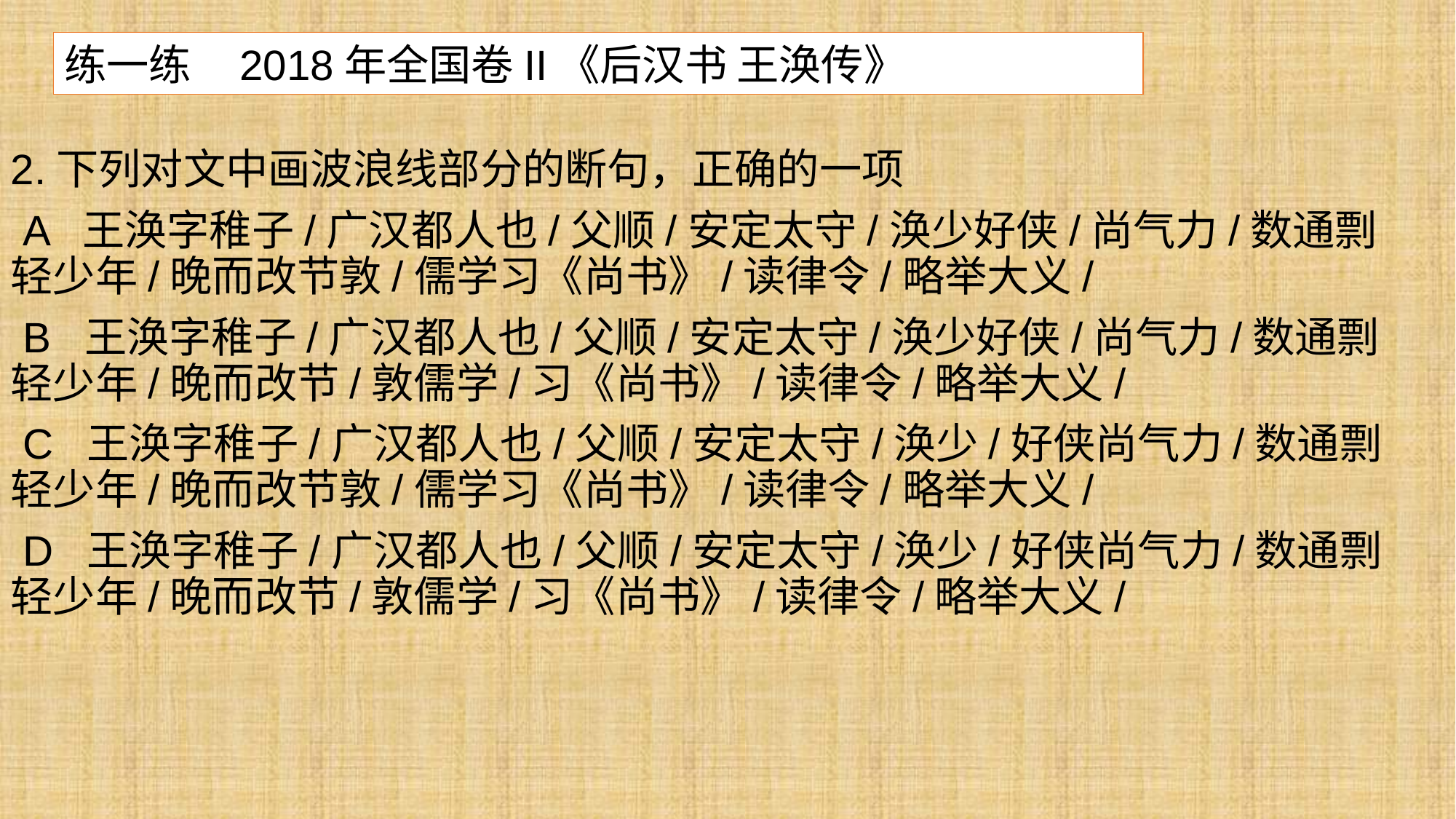

练一练    2018年全国卷II《后汉书 王涣传》
2.下列对文中画波浪线部分的断句，正确的一项
 A  王涣字稚子/广汉都人也/父顺/安定太守/涣少好侠/尚气力/数通剽轻少年/晚而改节敦/儒学习《尚书》/读律令/略举大义/
 B  王涣字稚子/广汉都人也/父顺/安定太守/涣少好侠/尚气力/数通剽轻少年/晚而改节/敦儒学/习《尚书》/读律令/略举大义/
 C  王涣字稚子/广汉都人也/父顺/安定太守/涣少/好侠尚气力/数通剽轻少年/晚而改节敦/儒学习《尚书》/读律令/略举大义/
 D  王涣字稚子/广汉都人也/父顺/安定太守/涣少/好侠尚气力/数通剽轻少年/晚而改节/敦儒学/习《尚书》/读律令/略举大义/